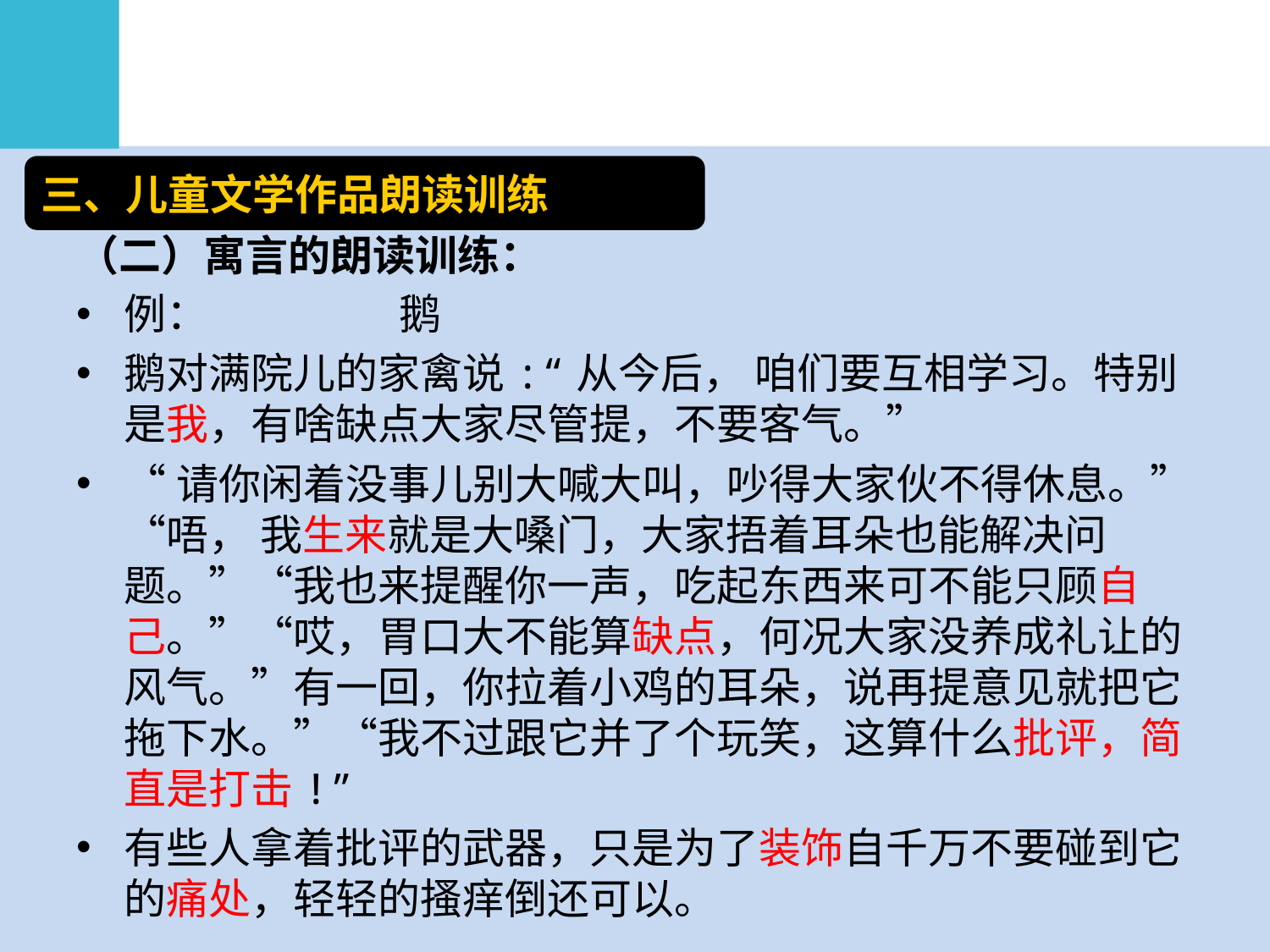

#

三、儿童文学作品朗读训练

（二）寓言的朗读训练：
例：                    鹅
鹅对满院儿的家禽说:“从今后， 咱们要互相学习。特别是我，有啥缺点大家尽管提，不要客气。”
“请你闲着没事儿别大喊大叫，吵得大家伙不得休息。”“唔， 我生来就是大嗓门，大家捂着耳朵也能解决问题。”“我也来提醒你一声，吃起东西来可不能只顾自己。”“哎，胃口大不能算缺点，何况大家没养成礼让的风气。”有一回，你拉着小鸡的耳朵，说再提意见就把它拖下水。”“我不过跟它并了个玩笑，这算什么批评，简直是打击!”
有些人拿着批评的武器，只是为了装饰自千万不要碰到它的痛处，轻轻的搔痒倒还可以。